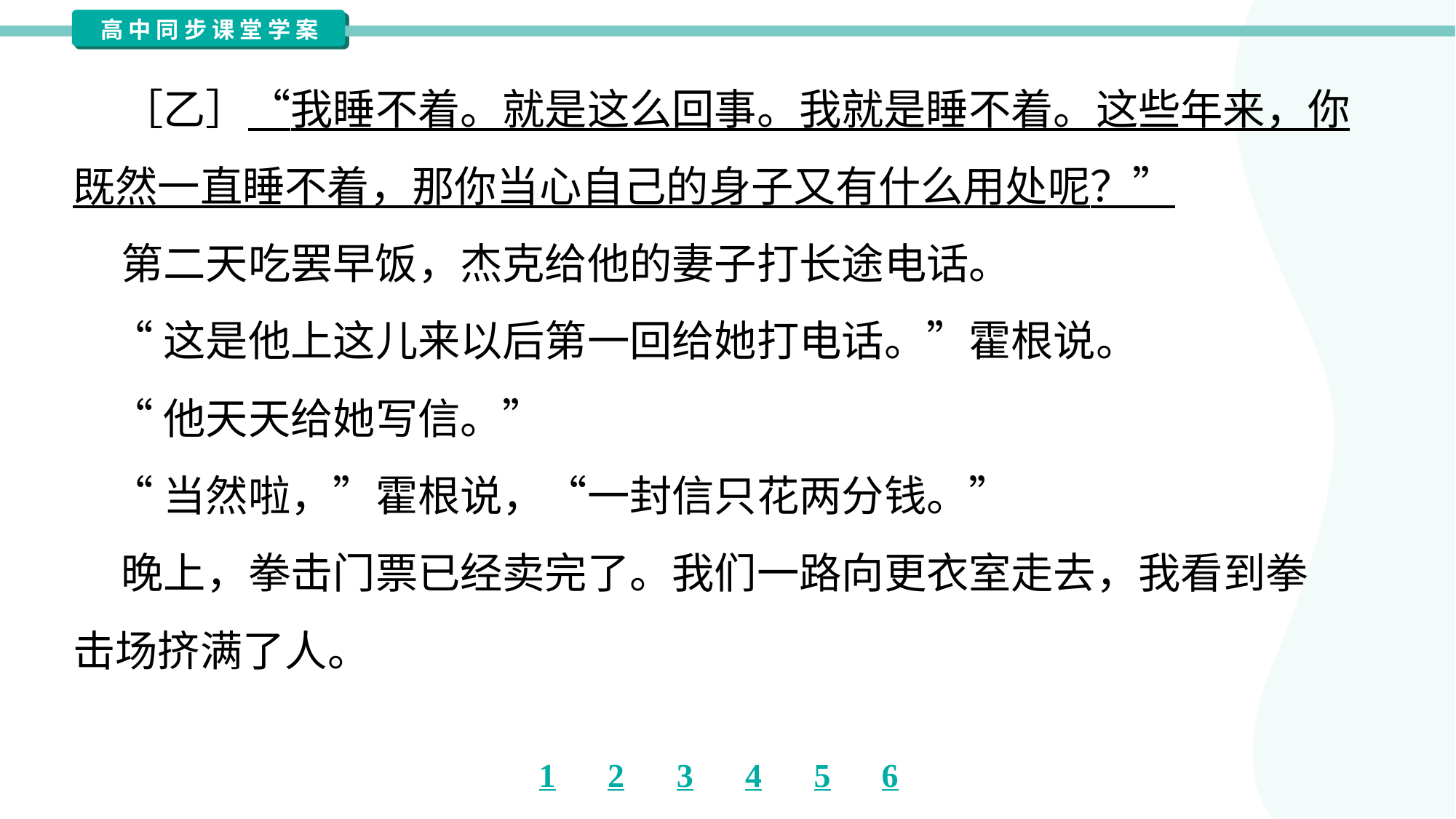

［乙］“我睡不着。就是这么回事。我就是睡不着。这些年来，你
既然一直睡不着，那你当心自己的身子又有什么用处呢？”
    第二天吃罢早饭，杰克给他的妻子打长途电话。
    “这是他上这儿来以后第一回给她打电话。”霍根说。
    “他天天给她写信。”
    “当然啦，”霍根说，“一封信只花两分钱。”
    晚上，拳击门票已经卖完了。我们一路向更衣室走去，我看到拳
击场挤满了人。